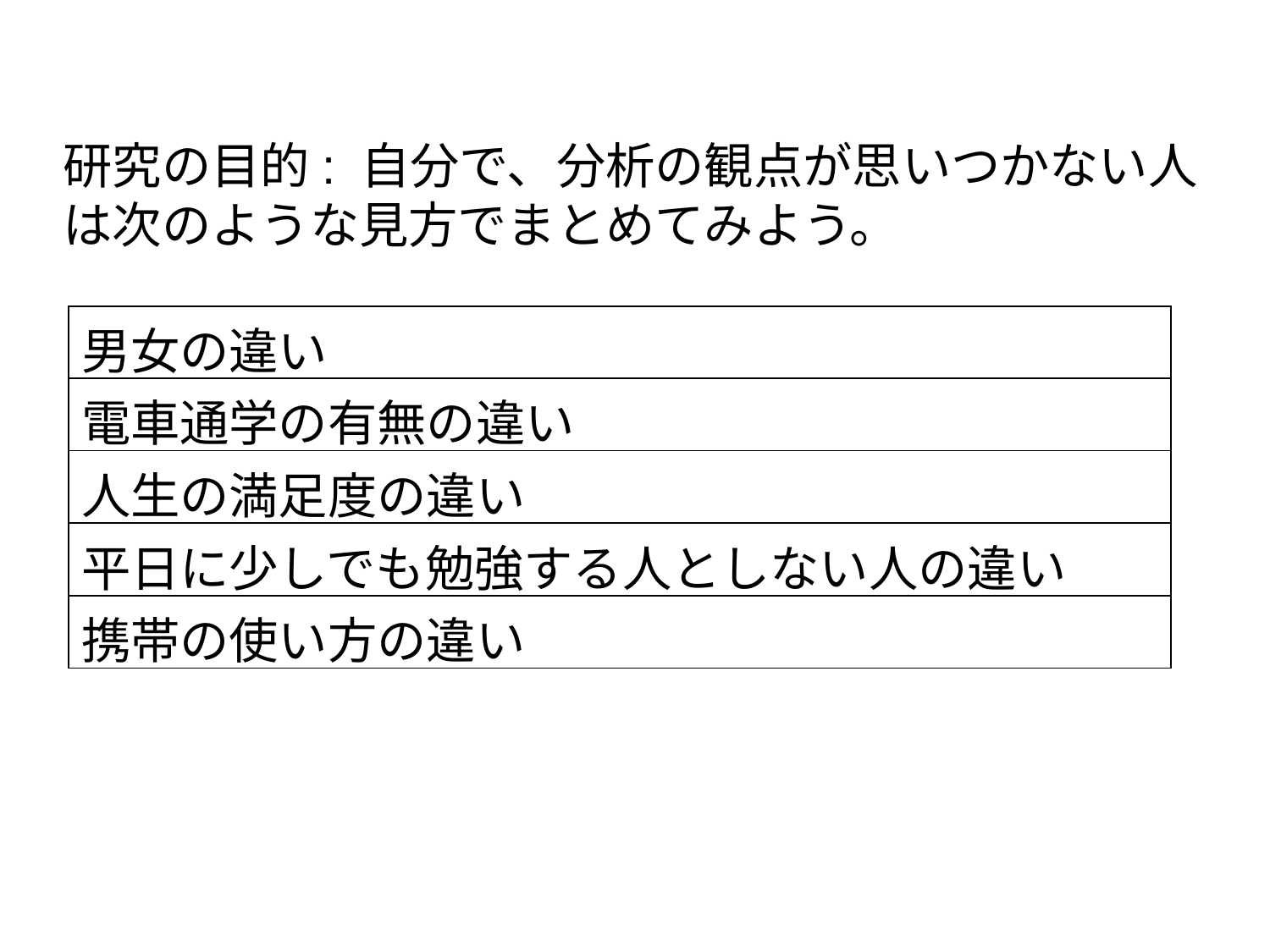

研究の目的: 自分で、分析の観点が思いつかない人は次のような見方でまとめてみよう。

| 男⼥の違い |
| --- |
| 電車通学の有無の違い |
| 人生の満足度の違い |
| 平日に少しでも勉強する人としない人の違い |
| 携帯の使い方の違い |